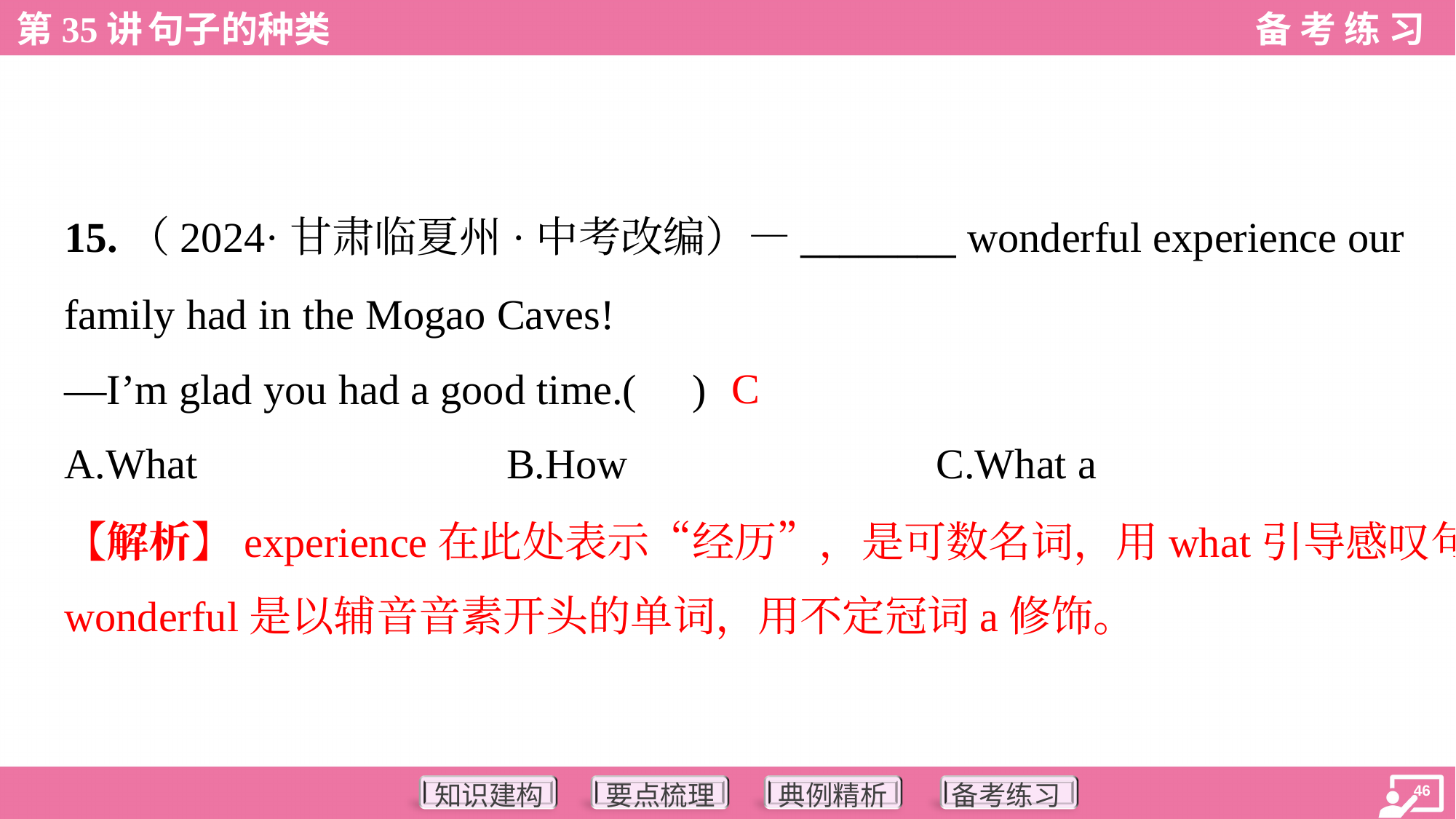

15.（2024·甘肃临夏州·中考改编）—________ wonderful experience our
family had in the Mogao Caves!
—I’m glad you had a good time.(     )
C
A.What	B.How	C.What a
【解析】experience在此处表示“经历”，是可数名词，用what引导感叹句，
wonderful是以辅音音素开头的单词，用不定冠词a修饰。